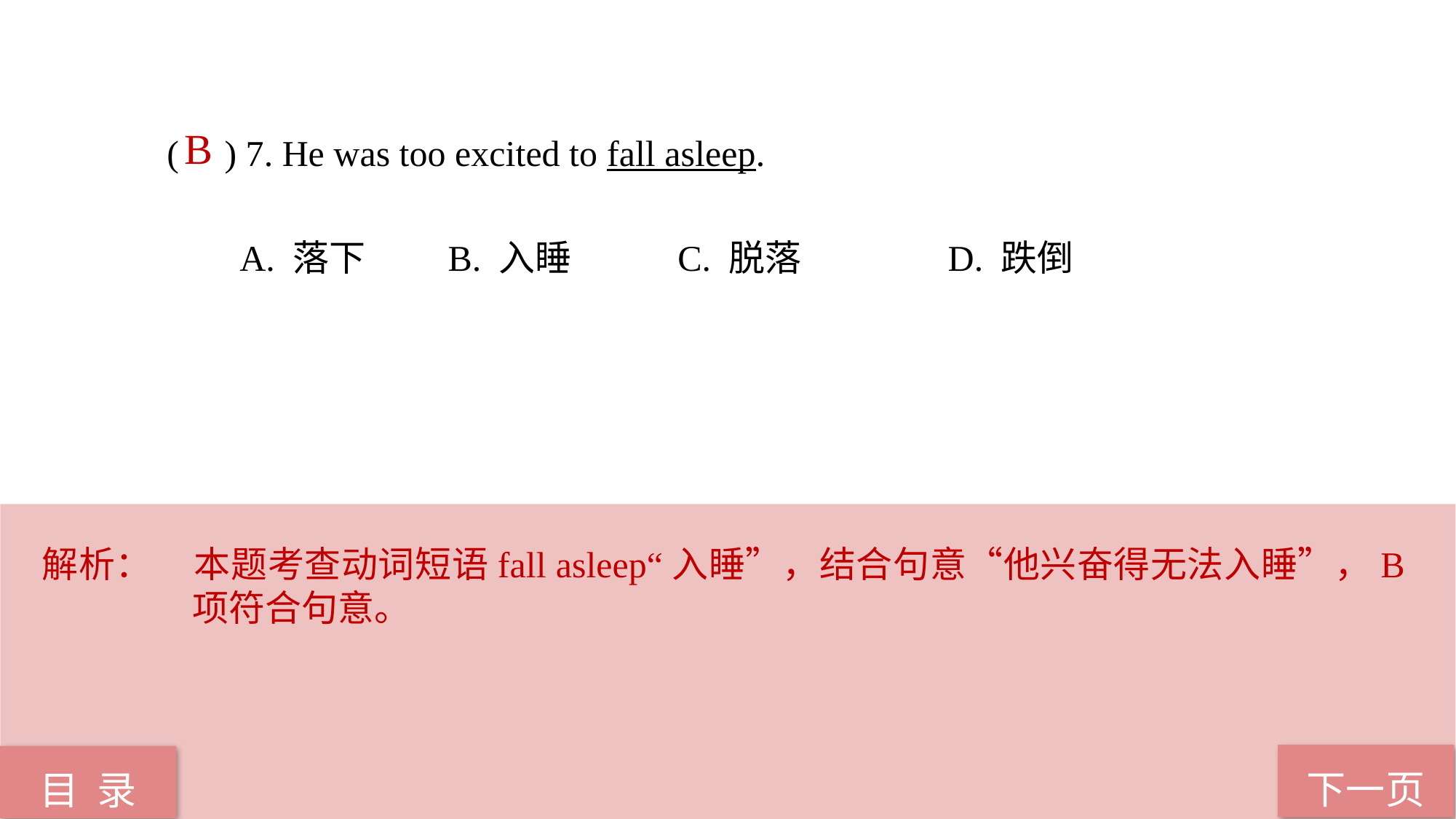

(     ) 7. He was too excited to fall asleep.

        A. 落下         B. 入睡	        C. 脱落       	 D. 跌倒
B
解析：	本题考查动词短语fall asleep“入睡”，结合句意“他兴奋得无法入睡”，B项符合句意。